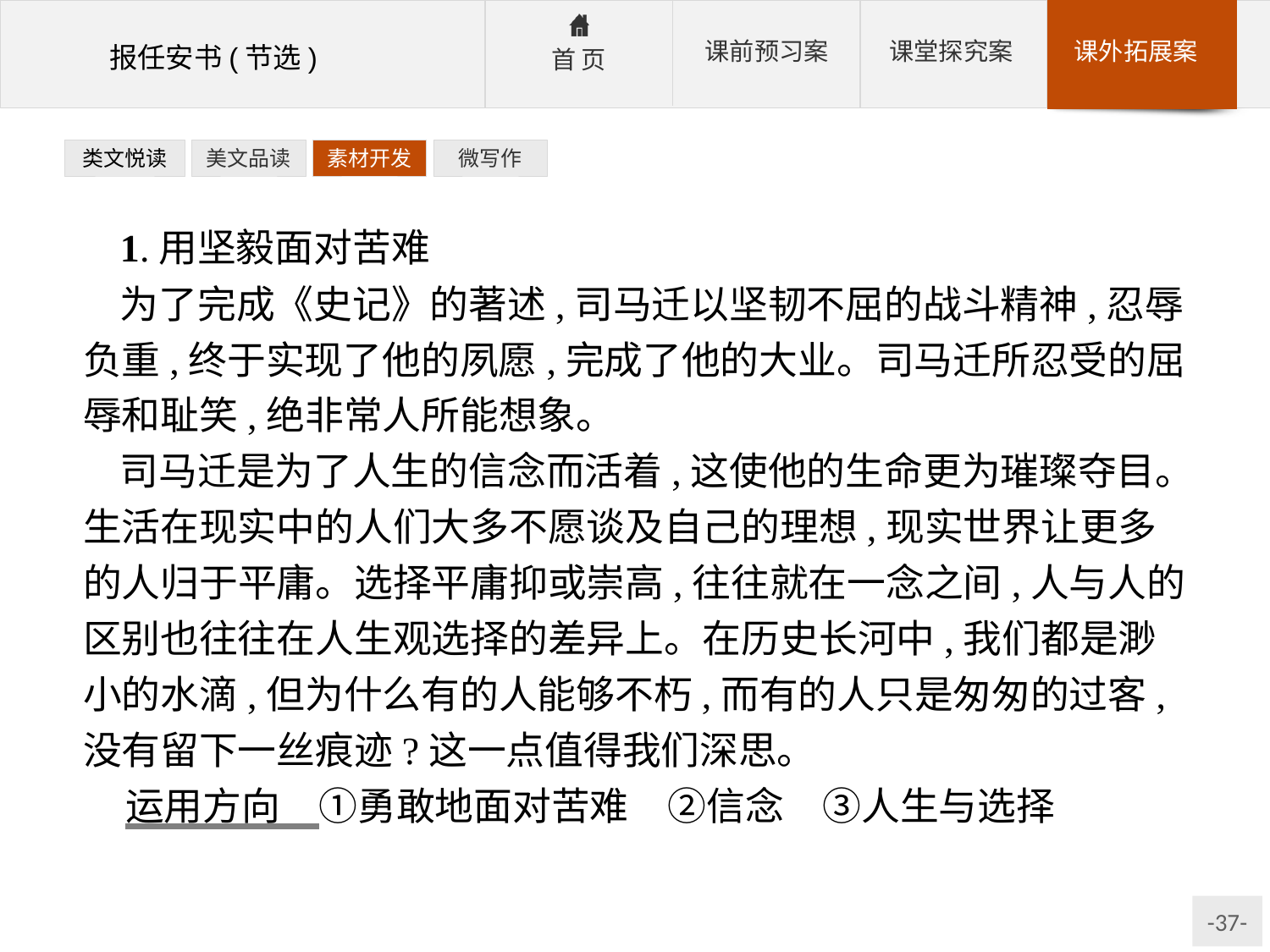

类文悦读
美文品读
素材开发
微写作
1.用坚毅面对苦难
为了完成《史记》的著述,司马迁以坚韧不屈的战斗精神,忍辱负重,终于实现了他的夙愿,完成了他的大业。司马迁所忍受的屈辱和耻笑,绝非常人所能想象。
司马迁是为了人生的信念而活着,这使他的生命更为璀璨夺目。生活在现实中的人们大多不愿谈及自己的理想,现实世界让更多的人归于平庸。选择平庸抑或崇高,往往就在一念之间,人与人的区别也往往在人生观选择的差异上。在历史长河中,我们都是渺小的水滴,但为什么有的人能够不朽,而有的人只是匆匆的过客,没有留下一丝痕迹?这一点值得我们深思。
运用方向　①勇敢地面对苦难　②信念　③人生与选择